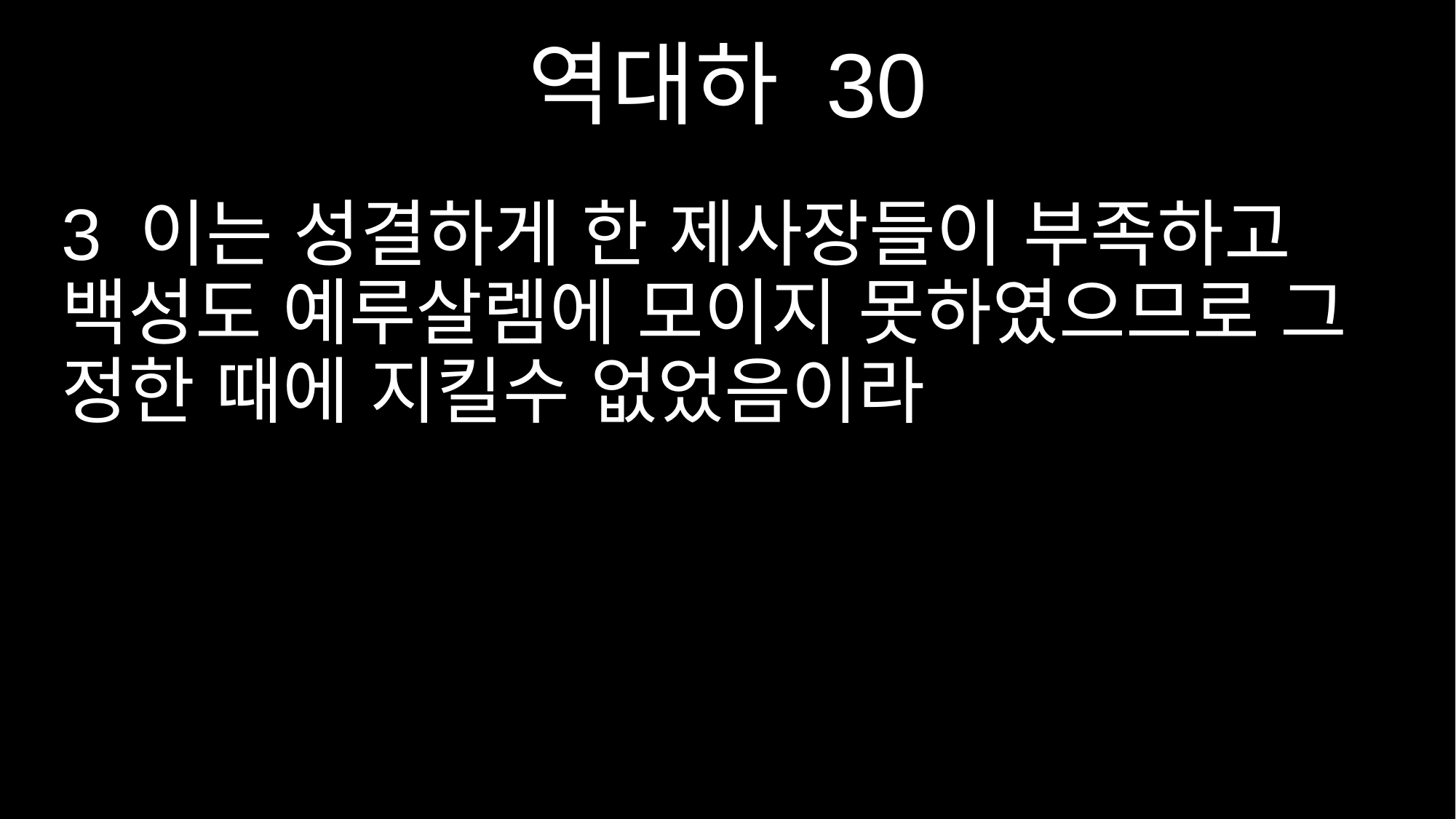

역대하 30
3 이는 성결하게 한 제사장들이 부족하고 백성도 예루살렘에 모이지 못하였으므로 그 정한 때에 지킬수 없었음이라